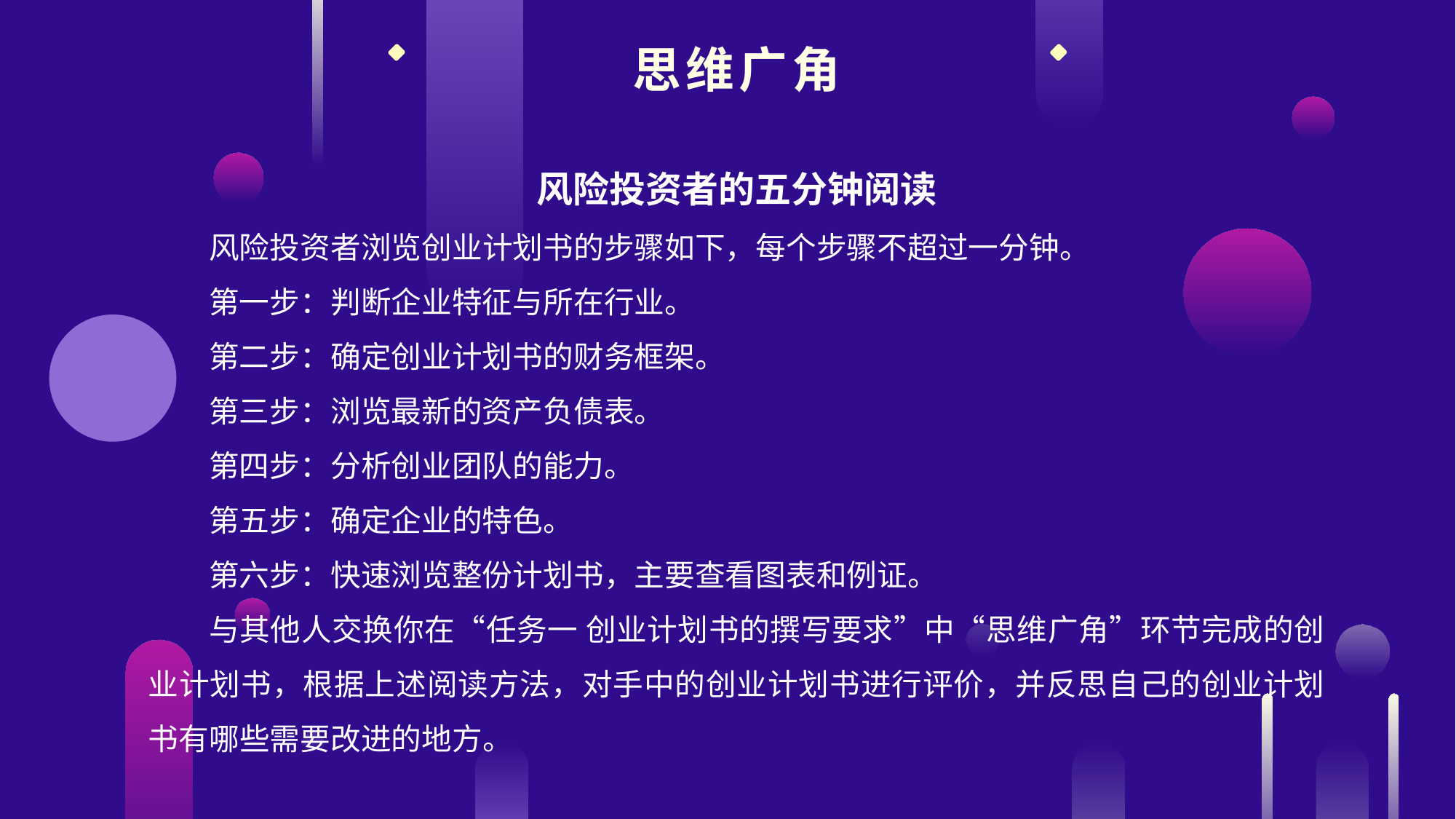

思维广角

风险投资者的五分钟阅读
风险投资者浏览创业计划书的步骤如下，每个步骤不超过一分钟。
第一步：判断企业特征与所在行业。
第二步：确定创业计划书的财务框架。
第三步：浏览最新的资产负债表。
第四步：分析创业团队的能力。
第五步：确定企业的特色。
第六步：快速浏览整份计划书，主要查看图表和例证。
与其他人交换你在“任务一 创业计划书的撰写要求”中“思维广角”环节完成的创业计划书，根据上述阅读方法，对手中的创业计划书进行评价，并反思自己的创业计划书有哪些需要改进的地方。